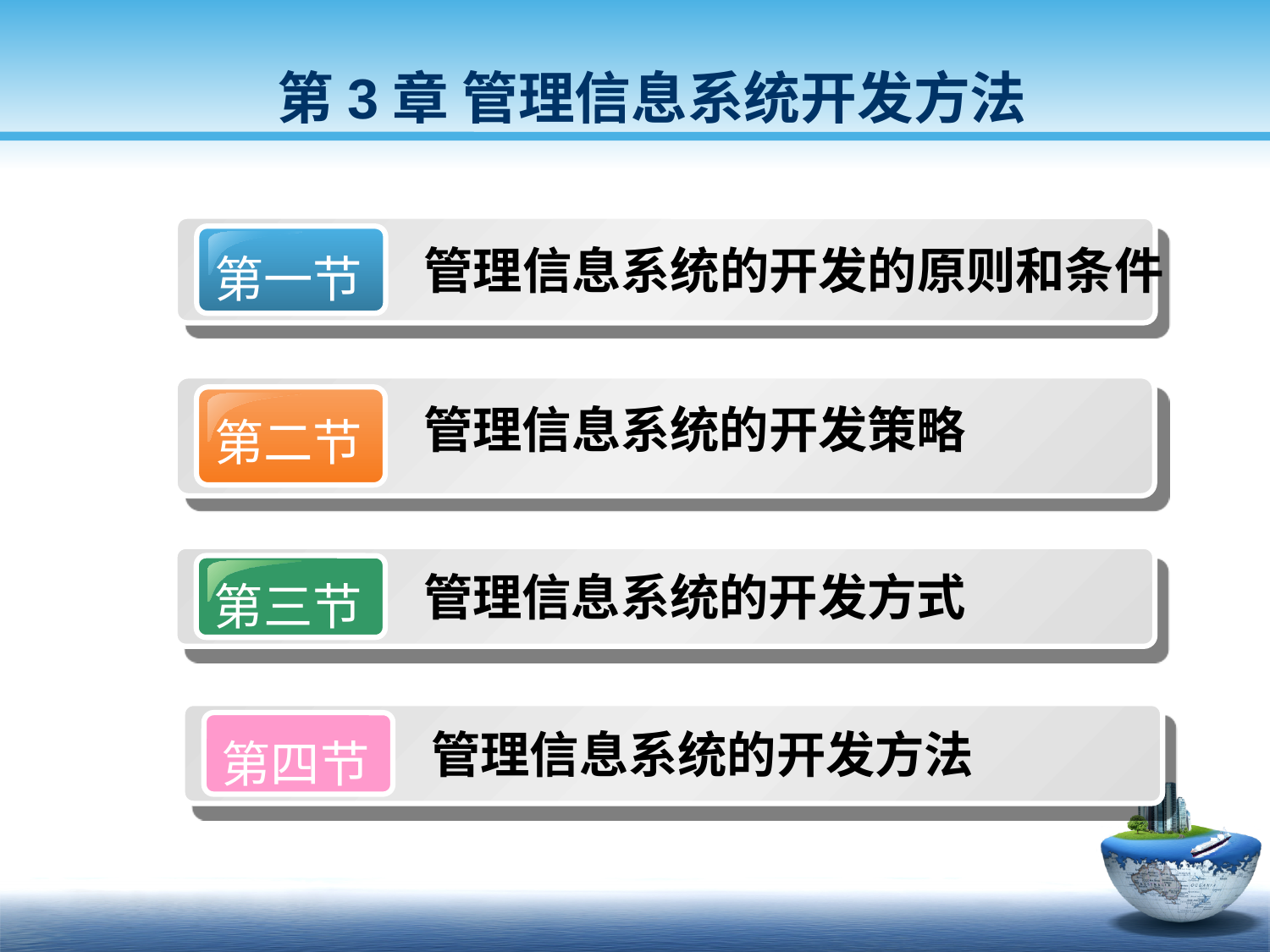

第3章 管理信息系统开发方法

第一节
管理信息系统的开发的原则和条件

第二节
管理信息系统的开发策略

第三节
管理信息系统的开发方式

管理信息系统的开发方法
第四节